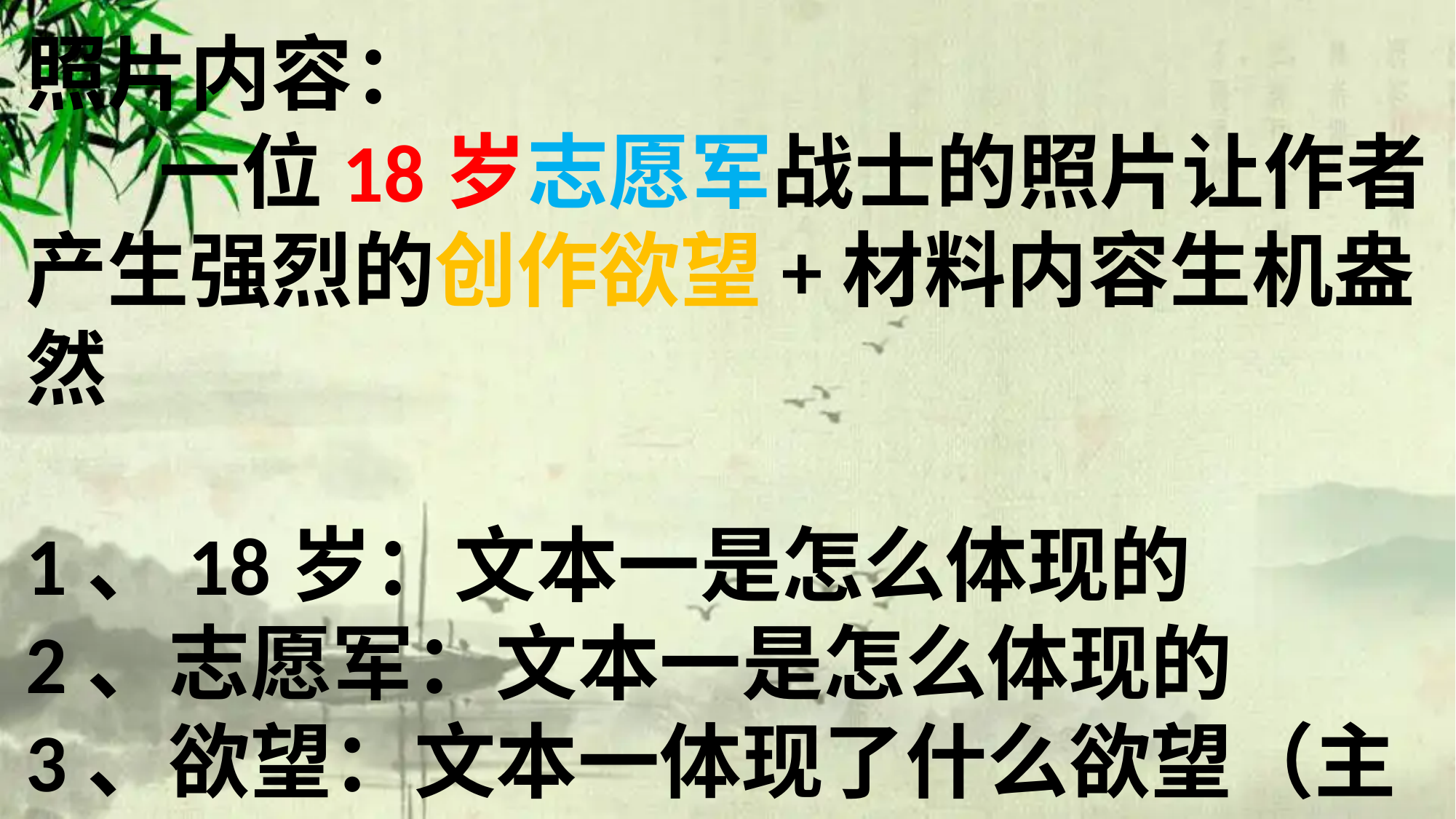

照片内容：
     一位18岁志愿军战士的照片让作者产生强烈的创作欲望+材料内容生机盎然

1、18岁：文本一是怎么体现的
2、志愿军：文本一是怎么体现的
3、欲望：文本一体现了什么欲望（主旨）